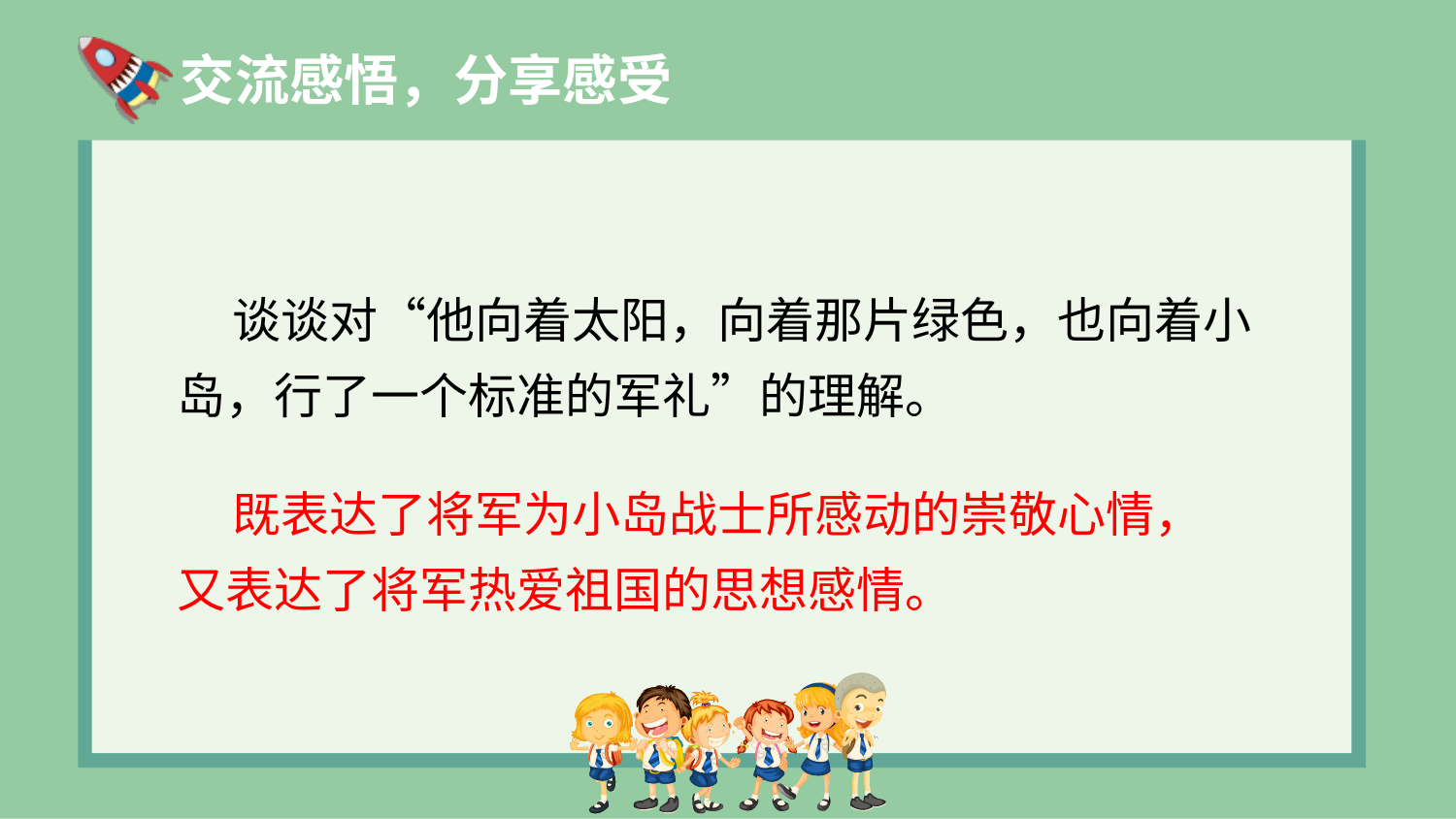

交流感悟，分享感受
    谈谈对“他向着太阳，向着那片绿色，也向着小岛，行了一个标准的军礼”的理解。
    既表达了将军为小岛战士所感动的崇敬心情，又表达了将军热爱祖国的思想感情。